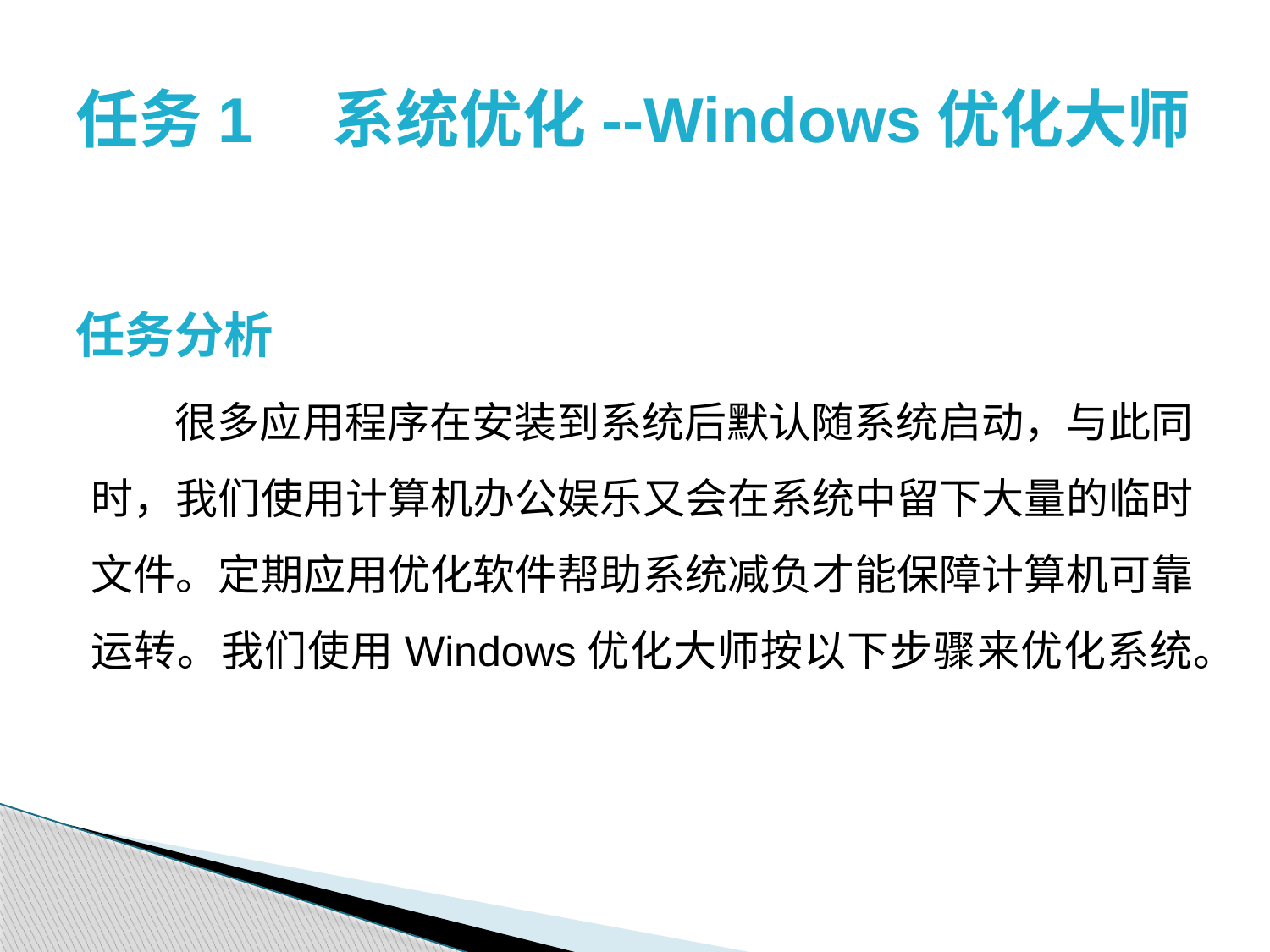

# 任务1　系统优化--Windows优化大师
任务分析
很多应用程序在安装到系统后默认随系统启动，与此同时，我们使用计算机办公娱乐又会在系统中留下大量的临时文件。定期应用优化软件帮助系统减负才能保障计算机可靠运转。我们使用Windows优化大师按以下步骤来优化系统。